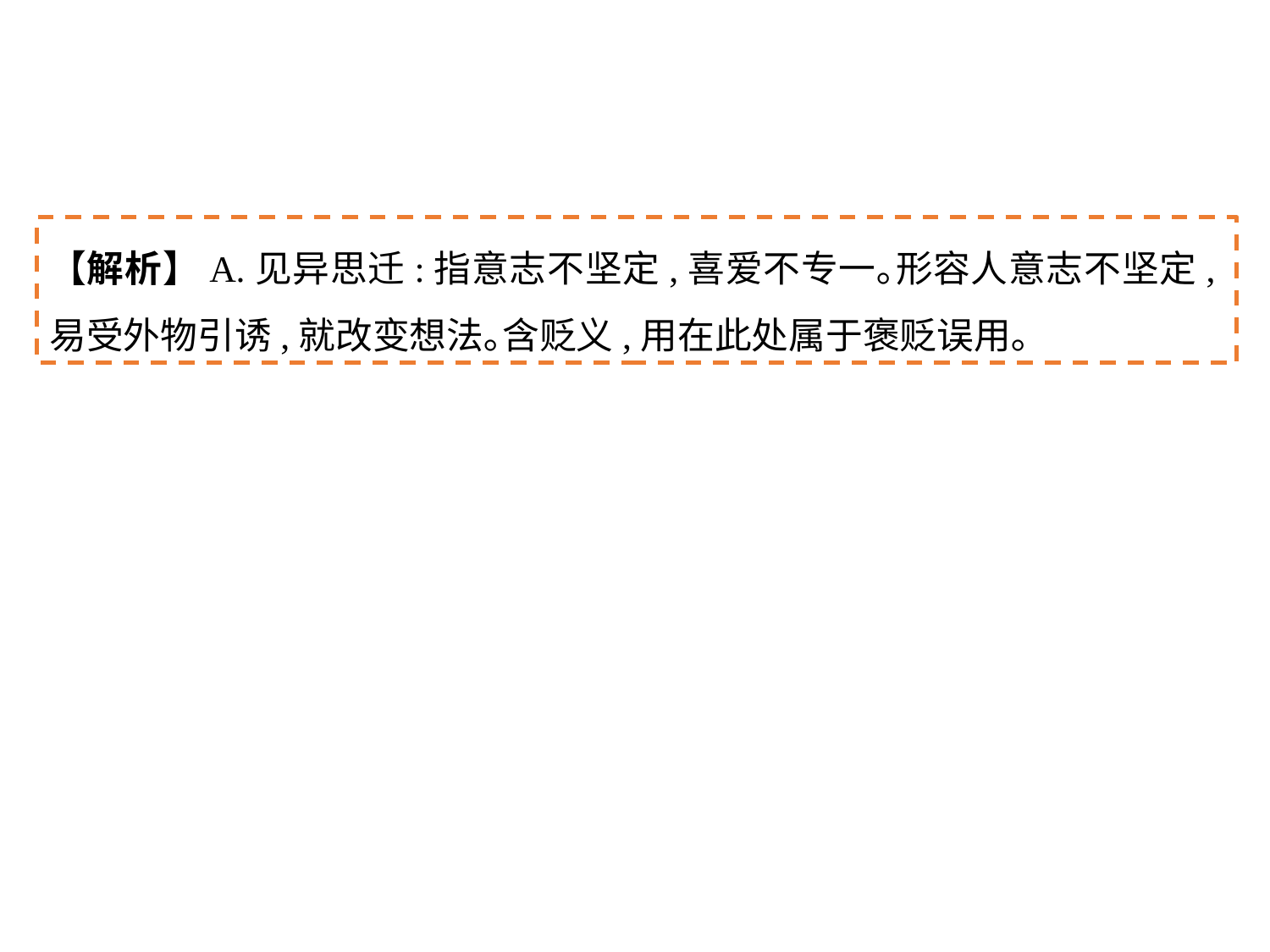

【解析】A.见异思迁:指意志不坚定,喜爱不专一｡形容人意志不坚定,易受外物引诱,就改变想法｡含贬义,用在此处属于褒贬误用｡